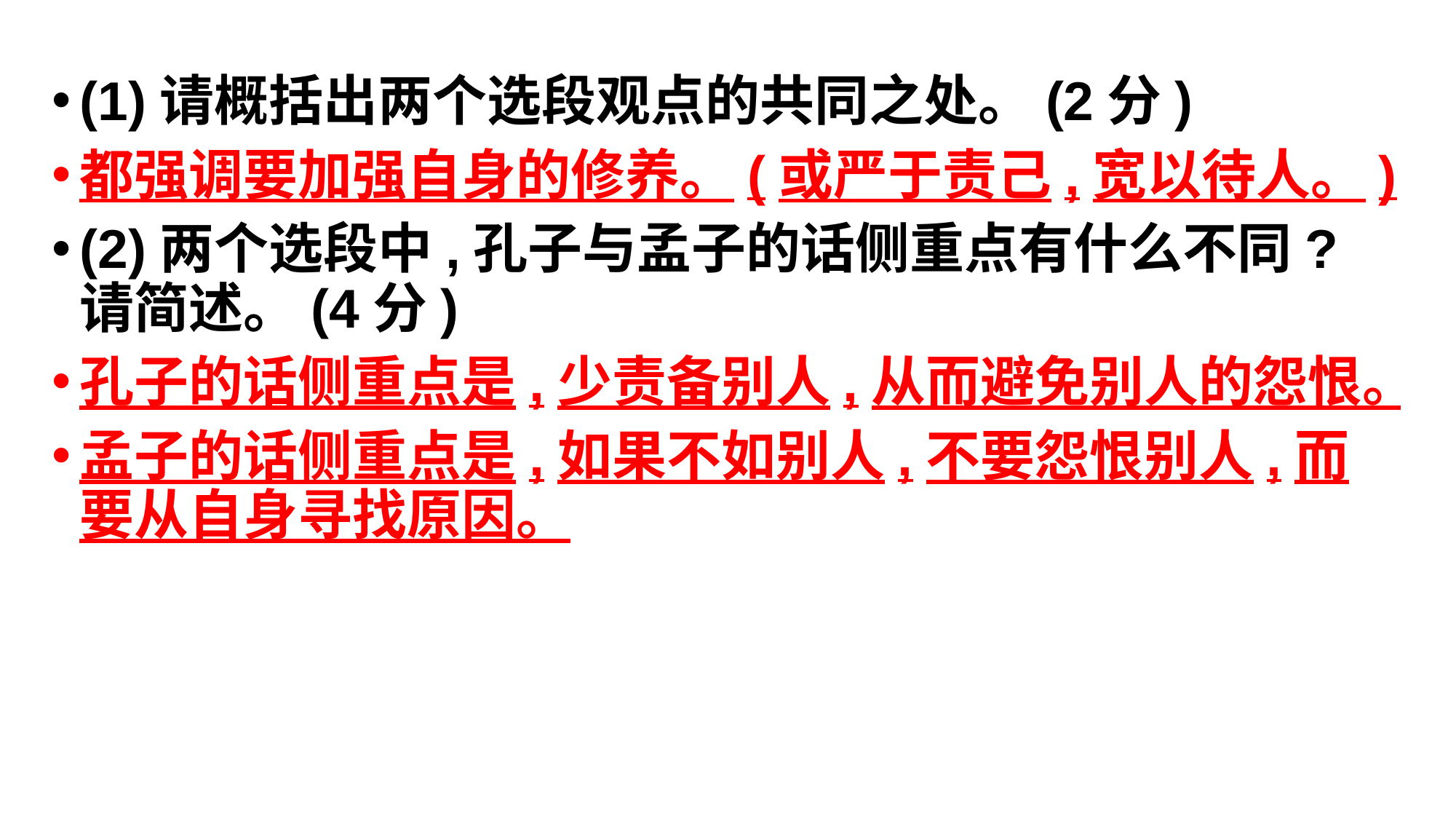

#
(1)请概括出两个选段观点的共同之处。(2分)
都强调要加强自身的修养。(或严于责己,宽以待人。)
(2)两个选段中,孔子与孟子的话侧重点有什么不同?请简述。(4分)
孔子的话侧重点是,少责备别人,从而避免别人的怨恨。
孟子的话侧重点是,如果不如别人,不要怨恨别人,而要从自身寻找原因。